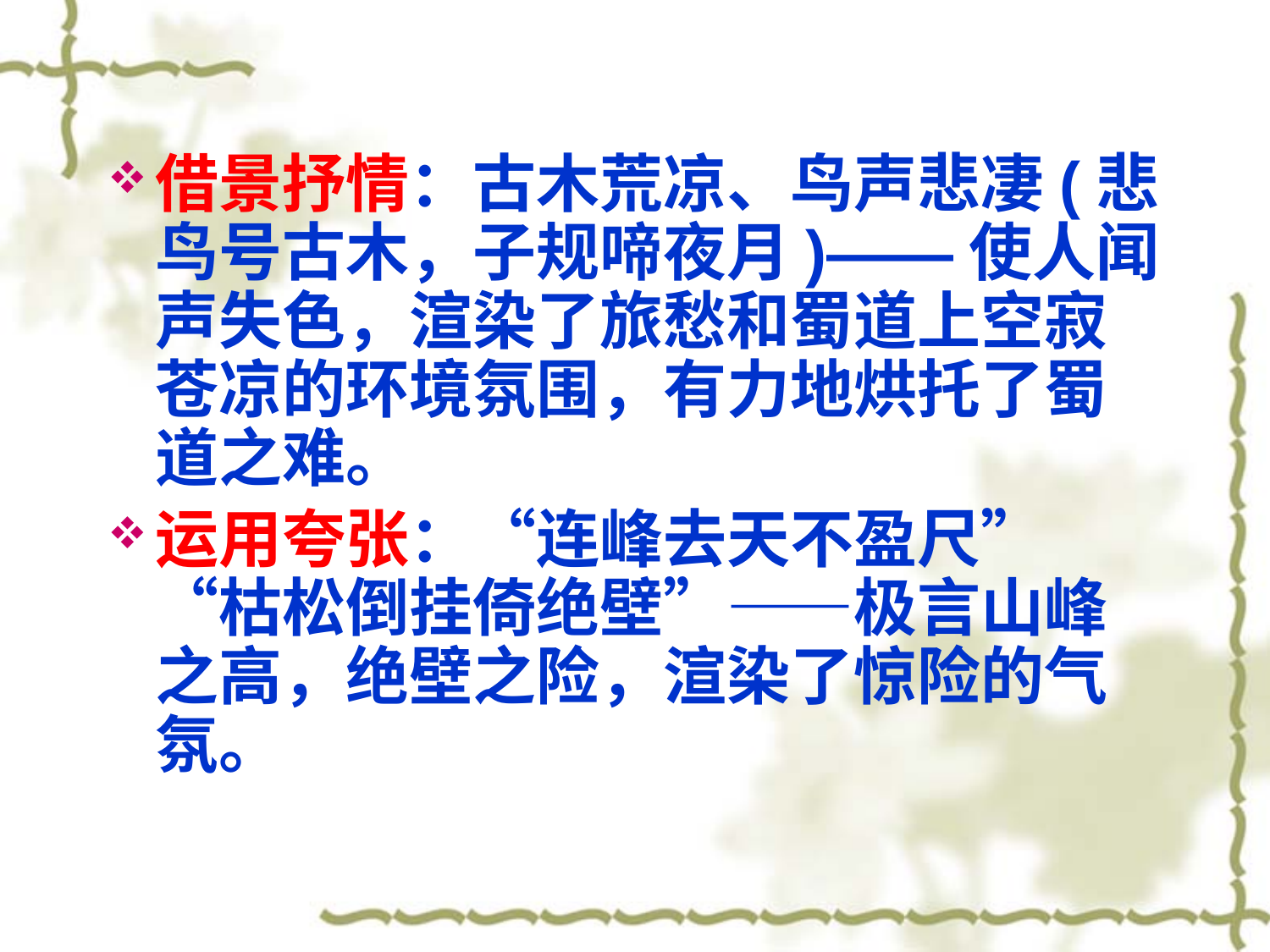

借景抒情：古木荒凉、鸟声悲凄(悲鸟号古木，子规啼夜月)——使人闻声失色，渲染了旅愁和蜀道上空寂苍凉的环境氛围，有力地烘托了蜀道之难。
运用夸张：“连峰去天不盈尺”“枯松倒挂倚绝壁”——极言山峰之高，绝壁之险，渲染了惊险的气氛。